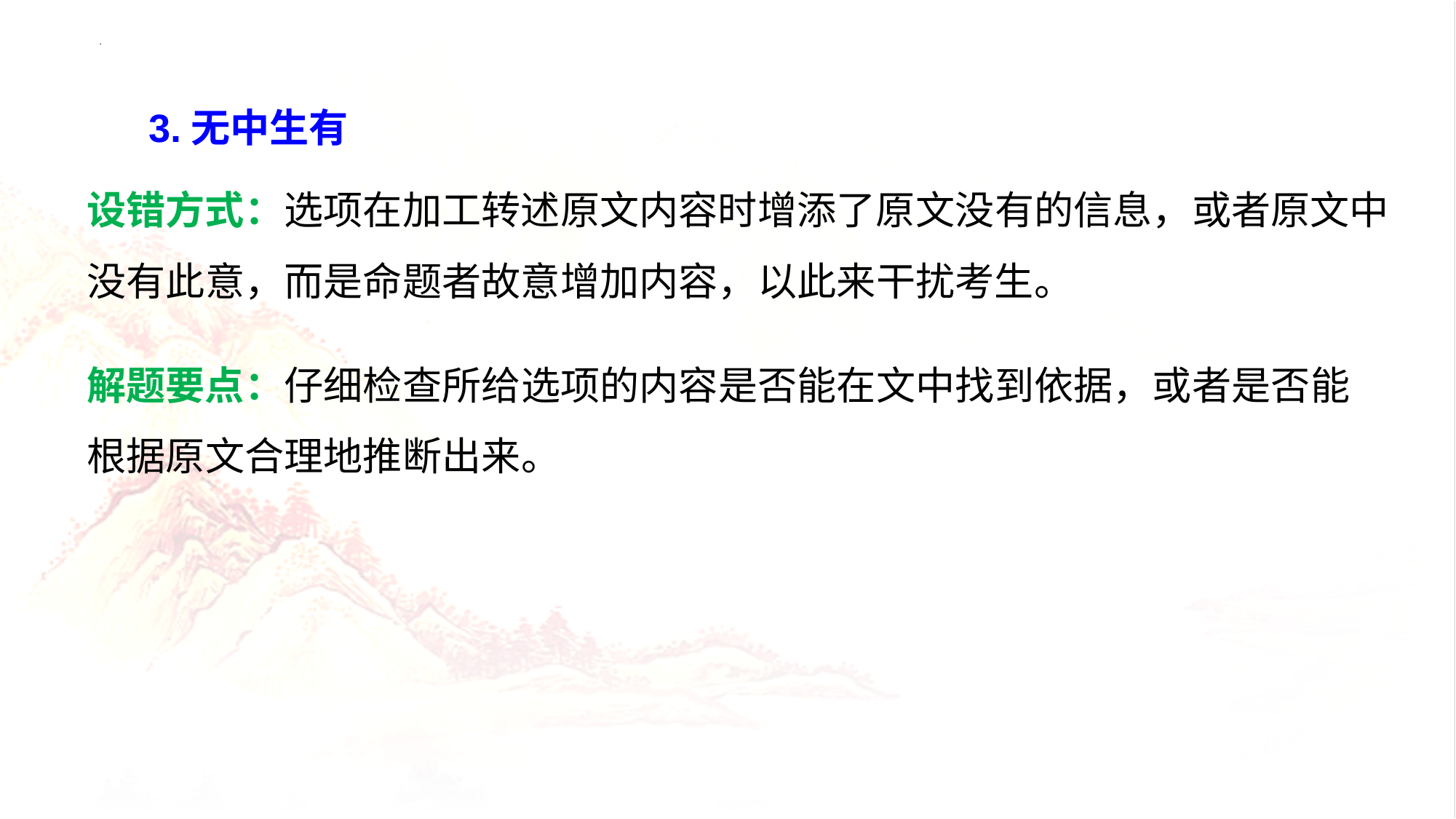

3.无中生有
设错方式：选项在加工转述原文内容时增添了原文没有的信息，或者原文中没有此意，而是命题者故意增加内容，以此来干扰考生。
解题要点：仔细检查所给选项的内容是否能在文中找到依据，或者是否能根据原文合理地推断出来。